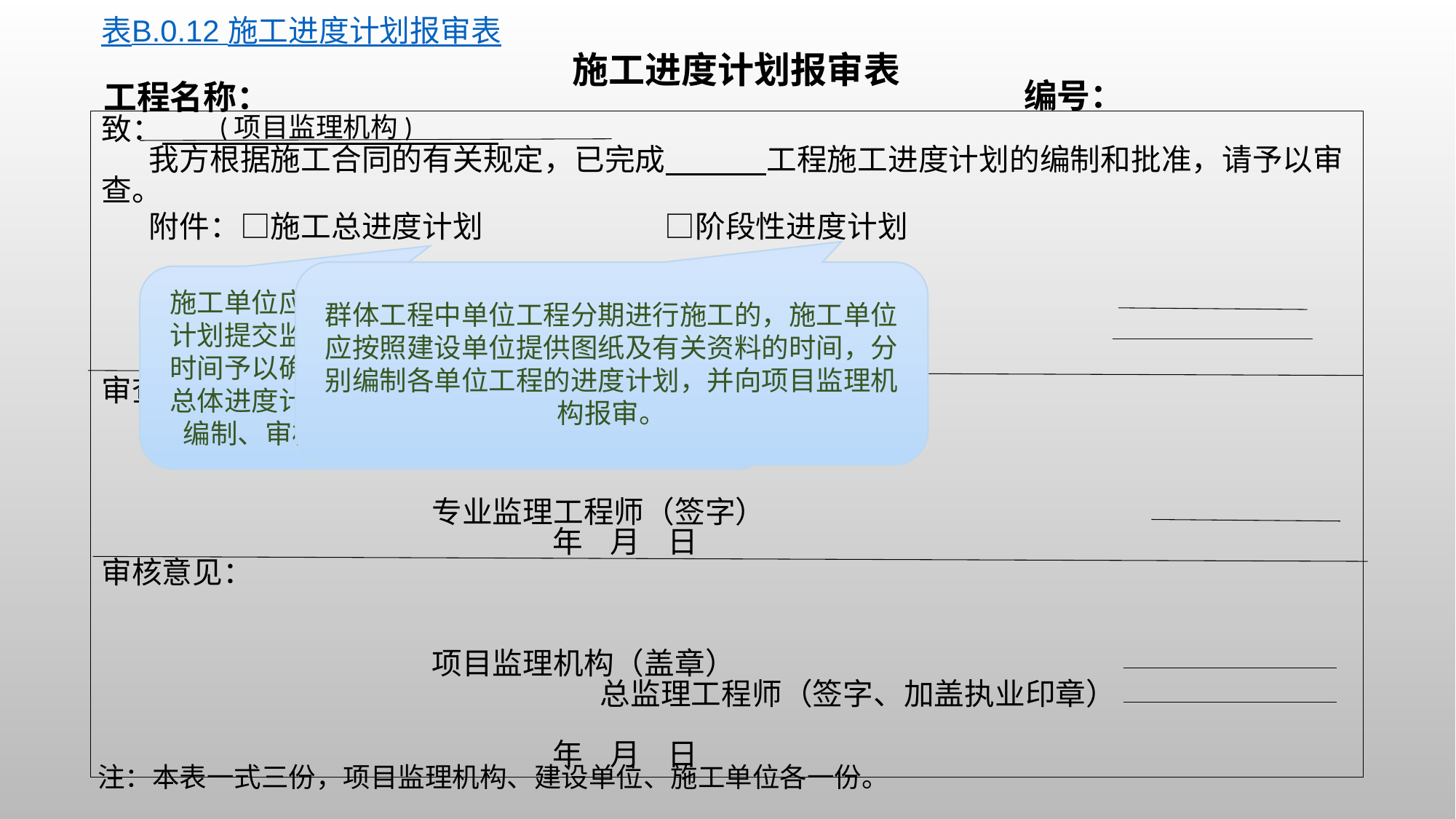

表B.0.12 施工进度计划报审表
施工进度计划报审表
编号：
工程名称：
(项目监理机构)
致：
      我方根据施工合同的有关规定，已完成               工程施工进度计划的编制和批准，请予以审查。
      附件：□施工总进度计划                           □阶段性进度计划

                                                 施工项目部（盖章）
                                                 项目经理（签字）
                                                                  年    月    日
审查意见：

                                                专业监理工程师（签字）
                                                                  年    月    日
审核意见：

                                                项目监理机构（盖章）
                                                                         总监理工程师（签字、加盖执业印章）
                                                                  年    月    日
群体工程中单位工程分期进行施工的，施工单位应按照建设单位提供图纸及有关资料的时间，分别编制各单位工程的进度计划，并向项目监理机构报审。
施工单位应按施工合同约定的日期，将总体进度计划提交监理工程师，监理工程师按合同约定的时间予以确认或提出修改意见。施工单位报审的总体进度计划必须经其企业技术负责人审批，且编制、审核、批准人员签字及单位公章齐全。
注：本表一式三份，项目监理机构、建设单位、施工单位各一份。